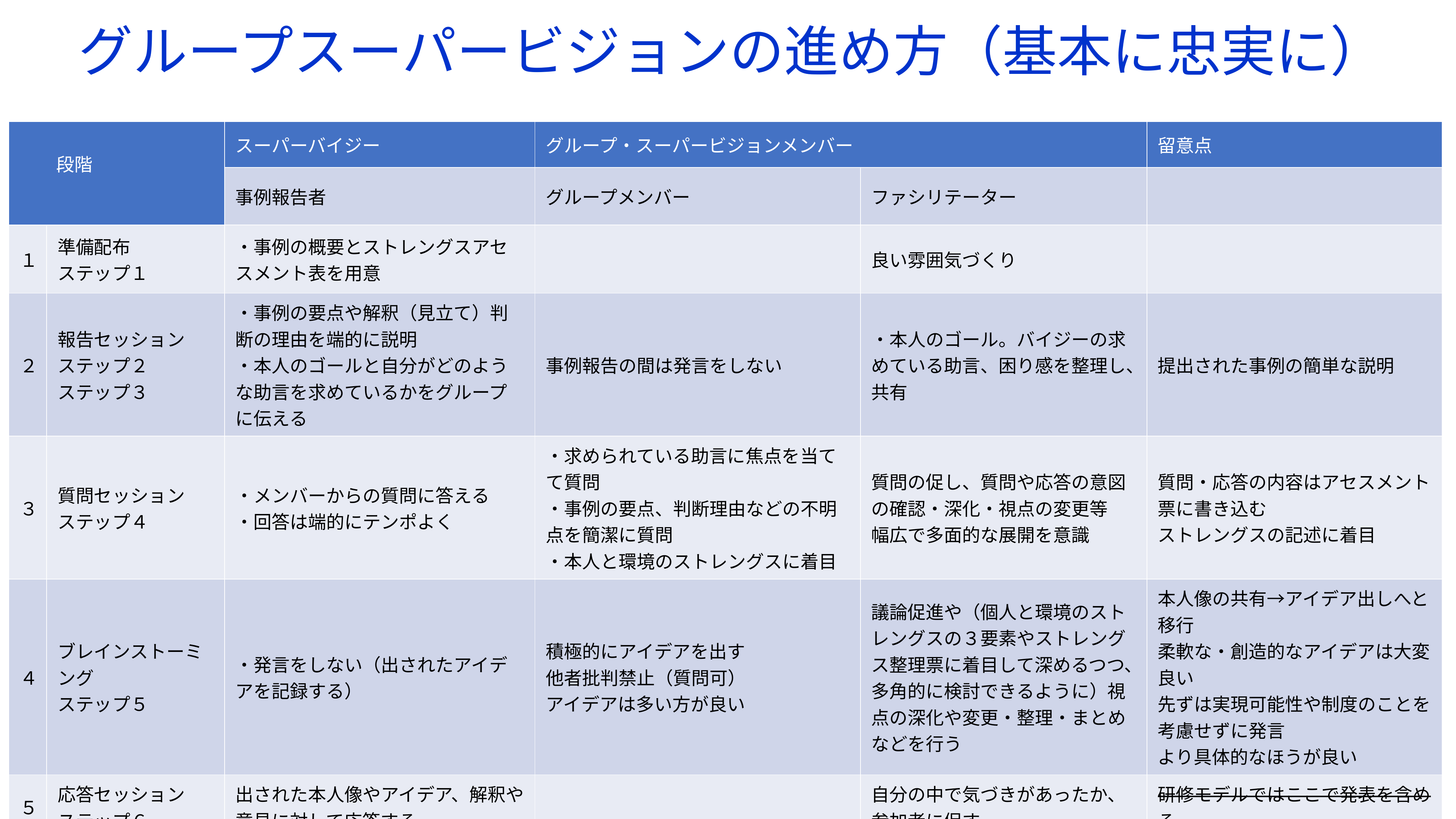

# グループスーパービジョンの進め方（基本に忠実に）
| 段階 |  | スーパーバイジー | グループ・スーパービジョンメンバー |  | 留意点 |
| --- | --- | --- | --- | --- | --- |
|  |  | 事例報告者 | グループメンバー | ファシリテーター |  |
| １ | 準備配布 ステップ１ | ・事例の概要とストレングスアセスメント表を用意 |  | 良い雰囲気づくり |  |
| ２ | 報告セッション ステップ２ ステップ３ | ・事例の要点や解釈（見立て）判断の理由を端的に説明 ・本人のゴールと自分がどのような助言を求めているかをグループに伝える | 事例報告の間は発言をしない | ・本人のゴール。バイジーの求めている助言、困り感を整理し、共有 | 提出された事例の簡単な説明 |
| ３ | 質問セッション ステップ４ | ・メンバーからの質問に答える ・回答は端的にテンポよく | ・求められている助言に焦点を当てて質問 ・事例の要点、判断理由などの不明点を簡潔に質問 ・本人と環境のストレングスに着目 | 質問の促し、質問や応答の意図の確認・深化・視点の変更等 幅広で多面的な展開を意識 | 質問・応答の内容はアセスメント票に書き込む ストレングスの記述に着目 |
| ４ | ブレインストーミング ステップ５ | ・発言をしない（出されたアイデアを記録する） | 積極的にアイデアを出す 他者批判禁止（質問可） アイデアは多い方が良い | 議論促進や（個人と環境のストレングスの３要素やストレングス整理票に着目して深めるつつ、多角的に検討できるように）視点の深化や変更・整理・まとめなどを行う | 本人像の共有→アイデア出しへと移行 柔軟な・創造的なアイデアは大変良い 先ずは実現可能性や制度のことを考慮せずに発言 より具体的なほうが良い |
| ５ | 応答セッション ステップ６ | 出された本人像やアイデア、解釈や意見に対して応答する |  | 自分の中で気づきがあったか、参加者に促す | 研修モデルではここで発表を含める |
| ６ | アイデアの選定 | アイデアから有益なものを３つ程度選ぶ（次回までに実行する） |  | アイデアから有益なものを３つ程度選ぶ（ファシリテーターでも可） | 終了後はスーパーバイザーと提供者で今後の具体的な動きを確認する |